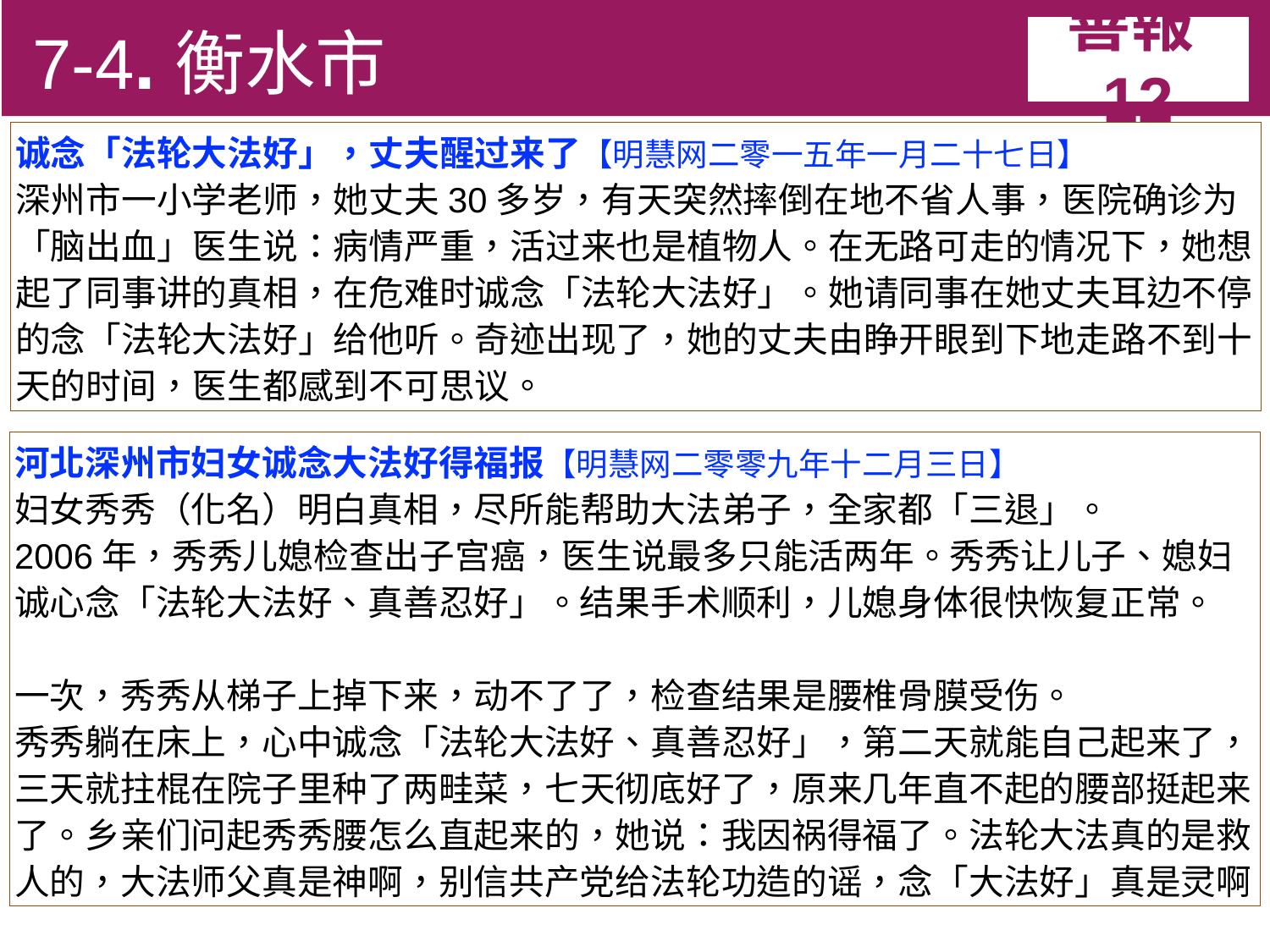

7-4.衡水市
善報12
11-3. XX市官員惡報實例
诚念「法轮大法好」，丈夫醒过来了【明慧网二零一五年一月二十七日】
深州市一小学老师，她丈夫30多岁，有天突然摔倒在地不省人事，医院确诊为「脑出血」医生说：病情严重，活过来也是植物人。在无路可走的情况下，她想起了同事讲的真相，在危难时诚念「法轮大法好」。她请同事在她丈夫耳边不停的念「法轮大法好」给他听。奇迹出现了，她的丈夫由睁开眼到下地走路不到十天的时间，医生都感到不可思议。
河北深州市妇女诚念大法好得福报【明慧网二零零九年十二月三日】
妇女秀秀（化名）明白真相，尽所能帮助大法弟子，全家都「三退」。
2006年，秀秀儿媳检查出子宫癌，医生说最多只能活两年。秀秀让儿子、媳妇诚心念「法轮大法好、真善忍好」。结果手术顺利，儿媳身体很快恢复正常。

一次，秀秀从梯子上掉下来，动不了了，检查结果是腰椎骨膜受伤。
秀秀躺在床上，心中诚念「法轮大法好、真善忍好」，第二天就能自己起来了，
三天就拄棍在院子里种了两畦菜，七天彻底好了，原来几年直不起的腰部挺起来了。乡亲们问起秀秀腰怎么直起来的，她说：我因祸得福了。法轮大法真的是救人的，大法师父真是神啊，别信共产党给法轮功造的谣，念「大法好」真是灵啊